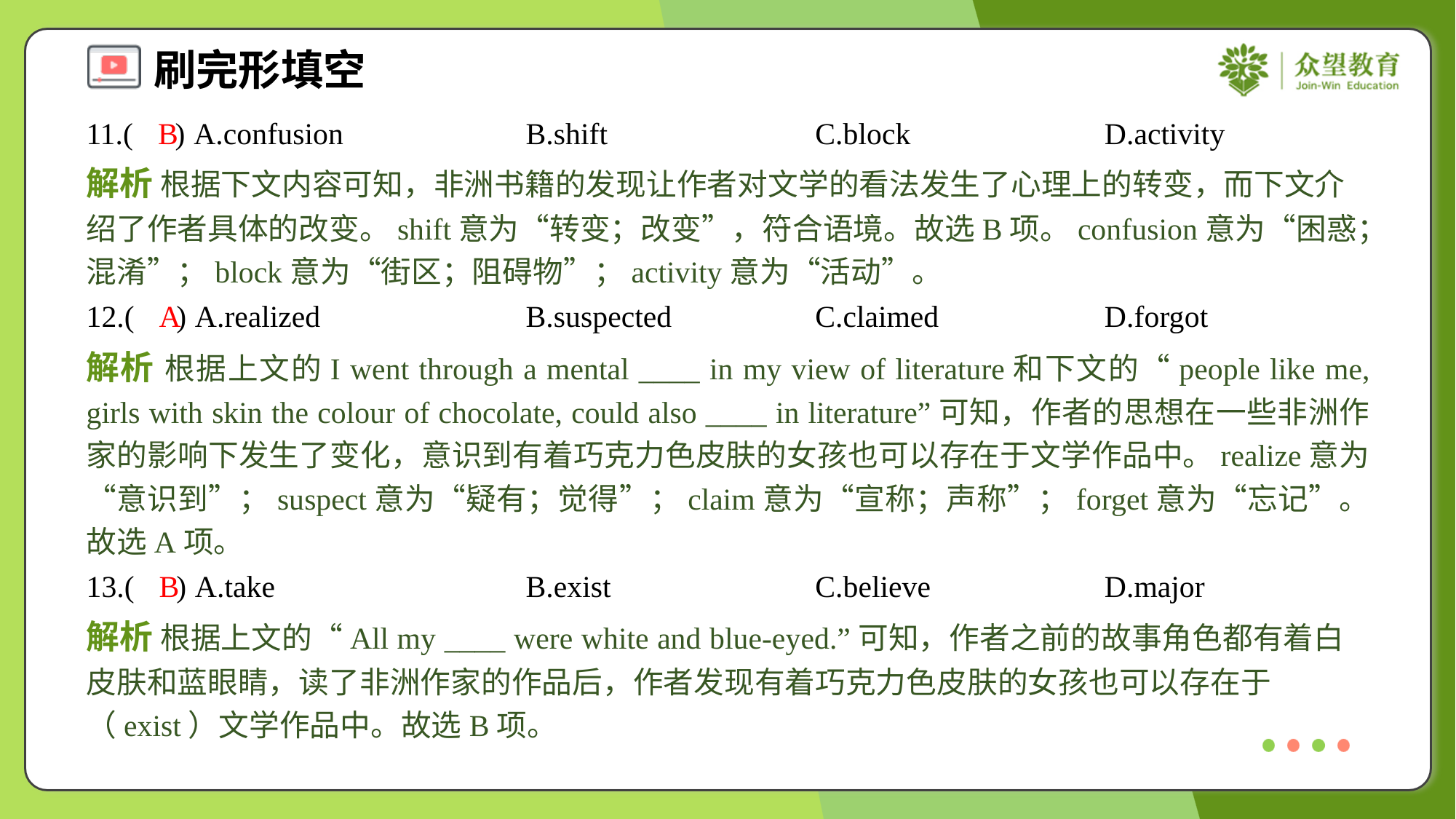

11.(     ) A.confusion	B.shift	C.block	D.activity
B
解析 根据下文内容可知，非洲书籍的发现让作者对文学的看法发生了心理上的转变，而下文介绍了作者具体的改变。shift意为“转变；改变”，符合语境。故选B项。confusion意为“困惑；混淆”；block意为“街区；阻碍物”；activity意为“活动”。
12.(     ) A.realized	B.suspected	C.claimed	D.forgot
A
解析 根据上文的I went through a mental ____ in my view of literature和下文的“people like me, girls with skin the colour of chocolate, could also ____ in literature”可知，作者的思想在一些非洲作家的影响下发生了变化，意识到有着巧克力色皮肤的女孩也可以存在于文学作品中。realize意为“意识到”；suspect意为“疑有；觉得”；claim意为“宣称；声称”；forget意为“忘记”。故选A项。
13.(     ) A.take	B.exist	C.believe	D.major
B
解析 根据上文的“All my ____ were white and blue-eyed.”可知，作者之前的故事角色都有着白皮肤和蓝眼睛，读了非洲作家的作品后，作者发现有着巧克力色皮肤的女孩也可以存在于（exist）文学作品中。故选B项。